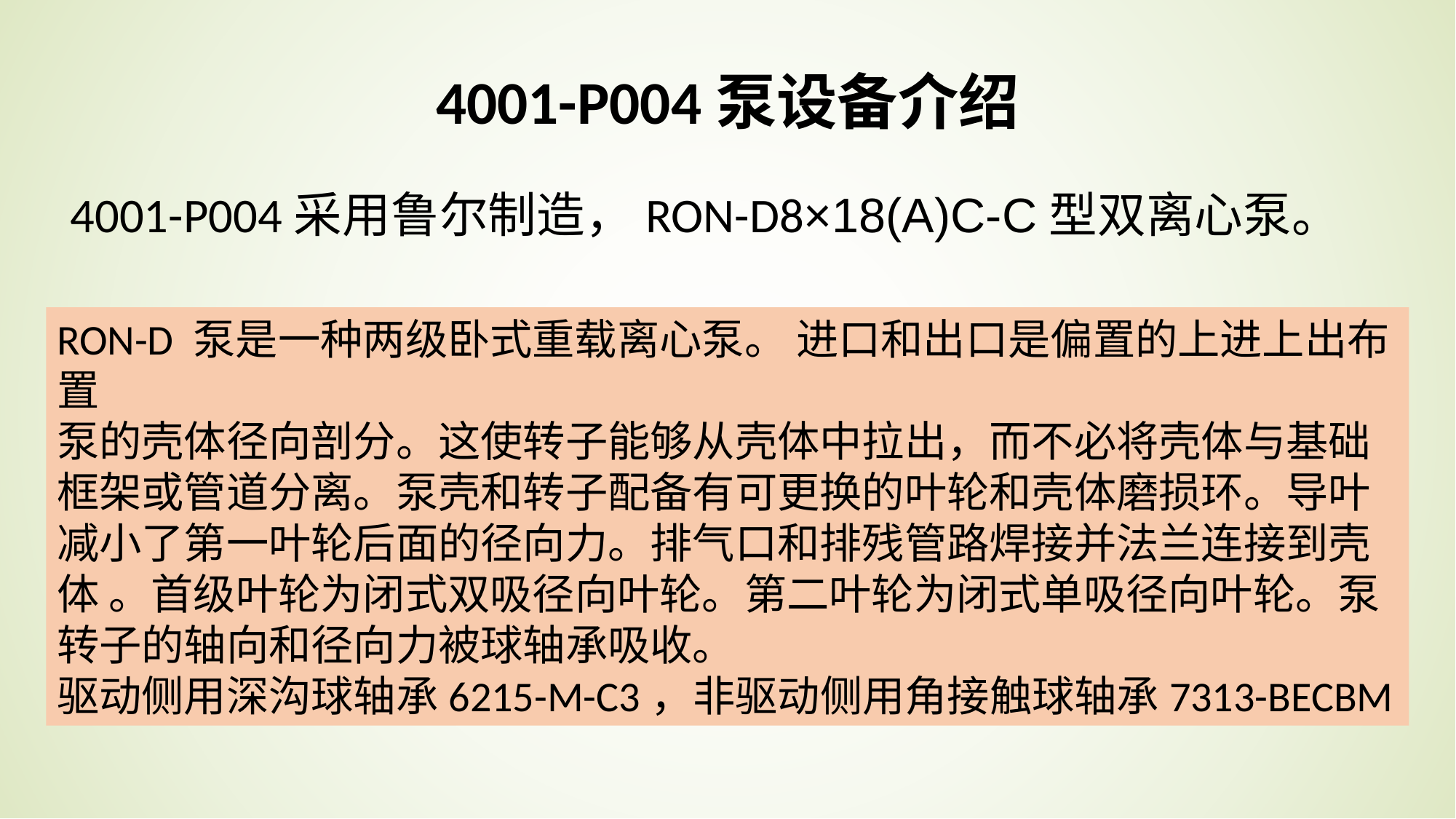

4001-P004泵设备介绍
4001-P004采用鲁尔制造，RON-D8×18(A)C-C型双离心泵。

RON-D 泵是一种两级卧式重载离心泵。 进口和出口是偏置的上进上出布置
泵的壳体径向剖分。这使转子能够从壳体中拉出，而不必将壳体与基础框架或管道分离。泵壳和转子配备有可更换的叶轮和壳体磨损环。导叶减小了第一叶轮后面的径向力。排气口和排残管路焊接并法兰连接到壳体 。首级叶轮为闭式双吸径向叶轮。第二叶轮为闭式单吸径向叶轮。泵转子的轴向和径向力被球轴承吸收。
驱动侧用深沟球轴承6215-M-C3，非驱动侧用角接触球轴承7313-BECBM